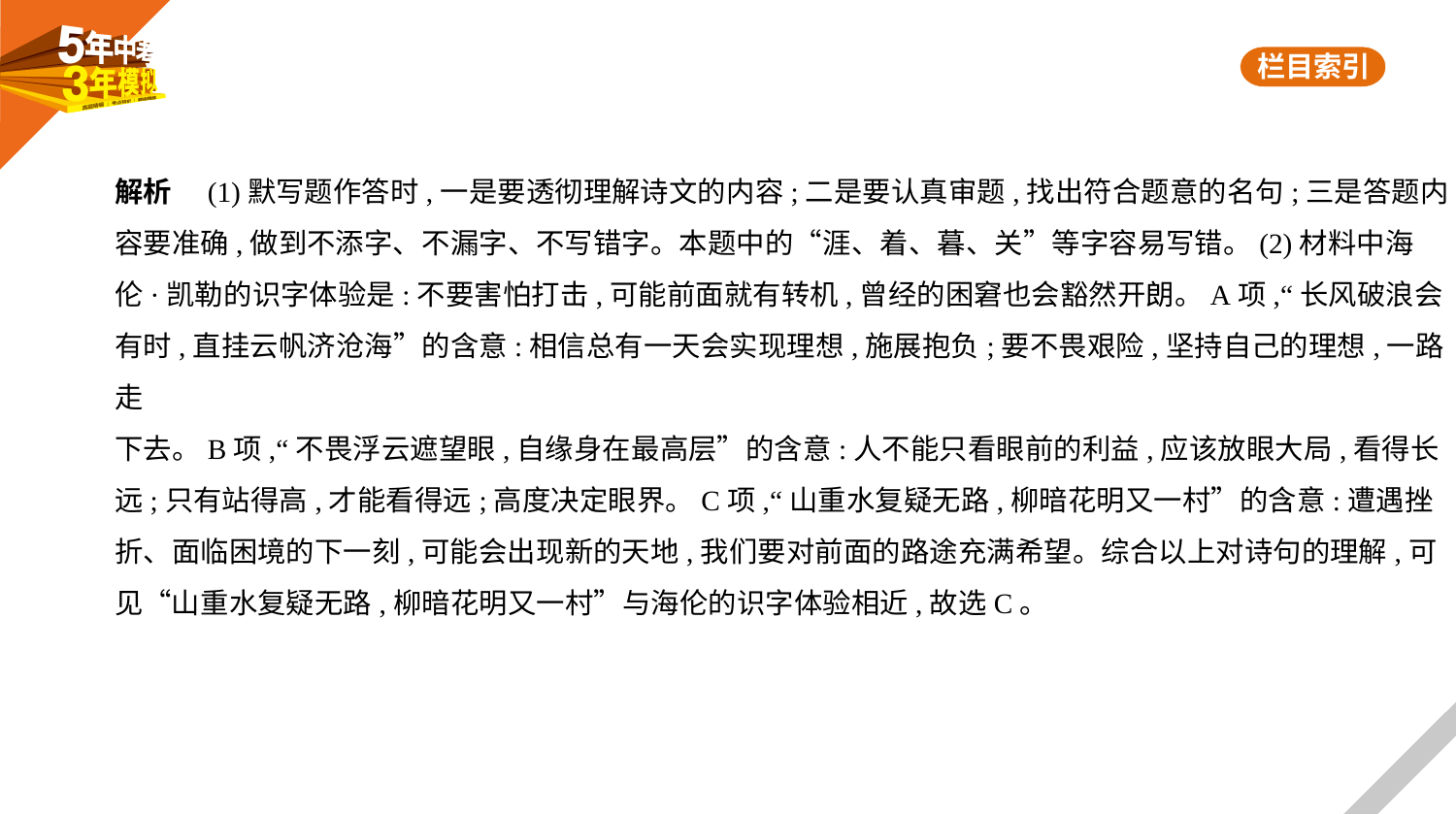

解析　(1)默写题作答时,一是要透彻理解诗文的内容;二是要认真审题,找出符合题意的名句;三是答题内
容要准确,做到不添字、不漏字、不写错字。本题中的“涯、着、暮、关”等字容易写错。(2)材料中海
伦·凯勒的识字体验是:不要害怕打击,可能前面就有转机,曾经的困窘也会豁然开朗。A项,“长风破浪会
有时,直挂云帆济沧海”的含意:相信总有一天会实现理想,施展抱负;要不畏艰险,坚持自己的理想,一路走
下去。B项,“不畏浮云遮望眼,自缘身在最高层”的含意:人不能只看眼前的利益,应该放眼大局,看得长
远;只有站得高,才能看得远;高度决定眼界。C项,“山重水复疑无路,柳暗花明又一村”的含意:遭遇挫
折、面临困境的下一刻,可能会出现新的天地,我们要对前面的路途充满希望。综合以上对诗句的理解,可
见“山重水复疑无路,柳暗花明又一村”与海伦的识字体验相近,故选C。